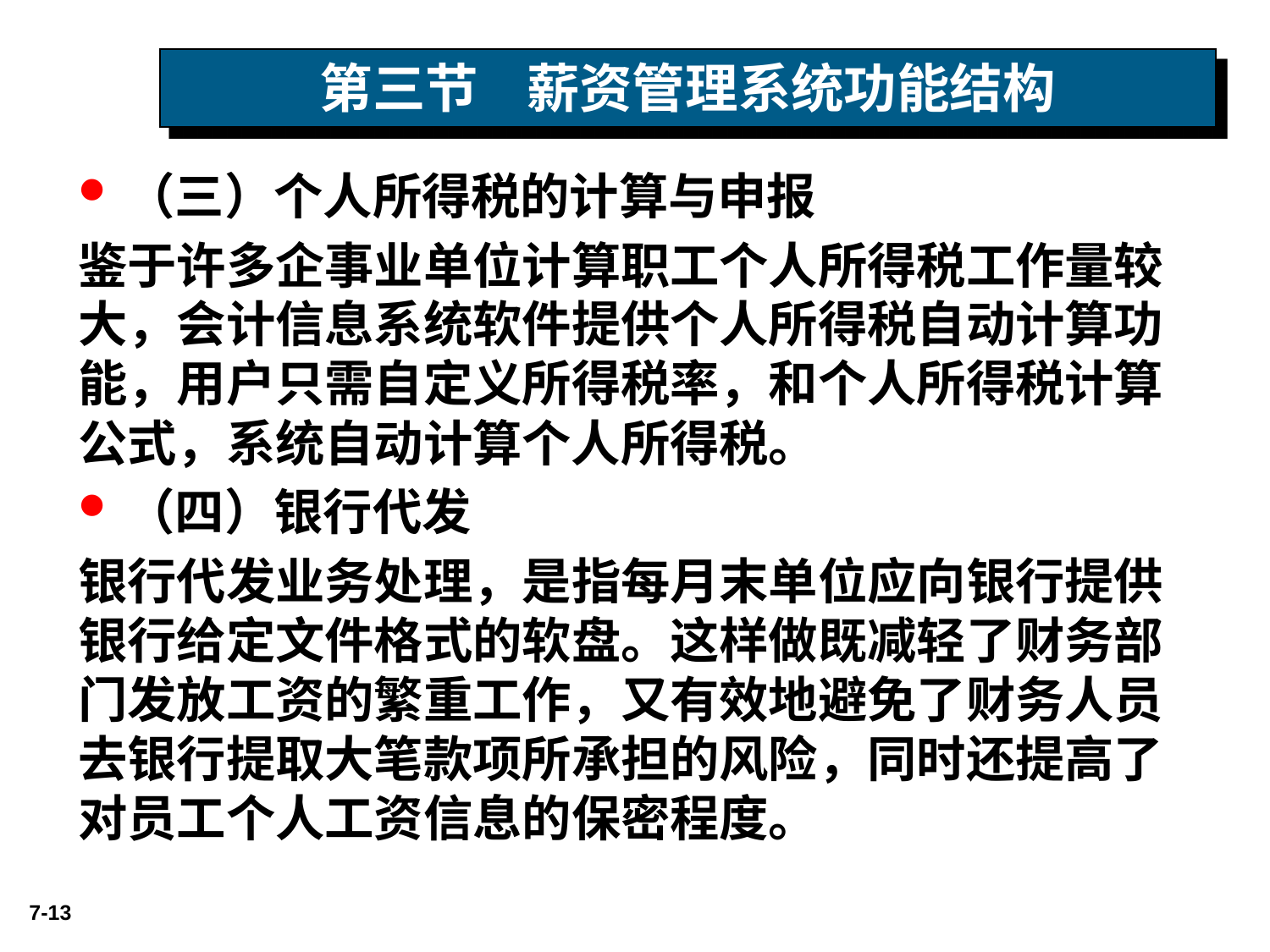

# 第三节    薪资管理系统功能结构
（三）个人所得税的计算与申报
鉴于许多企事业单位计算职工个人所得税工作量较大，会计信息系统软件提供个人所得税自动计算功能，用户只需自定义所得税率，和个人所得税计算公式，系统自动计算个人所得税。
（四）银行代发
银行代发业务处理，是指每月末单位应向银行提供银行给定文件格式的软盘。这样做既减轻了财务部门发放工资的繁重工作，又有效地避免了财务人员去银行提取大笔款项所承担的风险，同时还提高了对员工个人工资信息的保密程度。